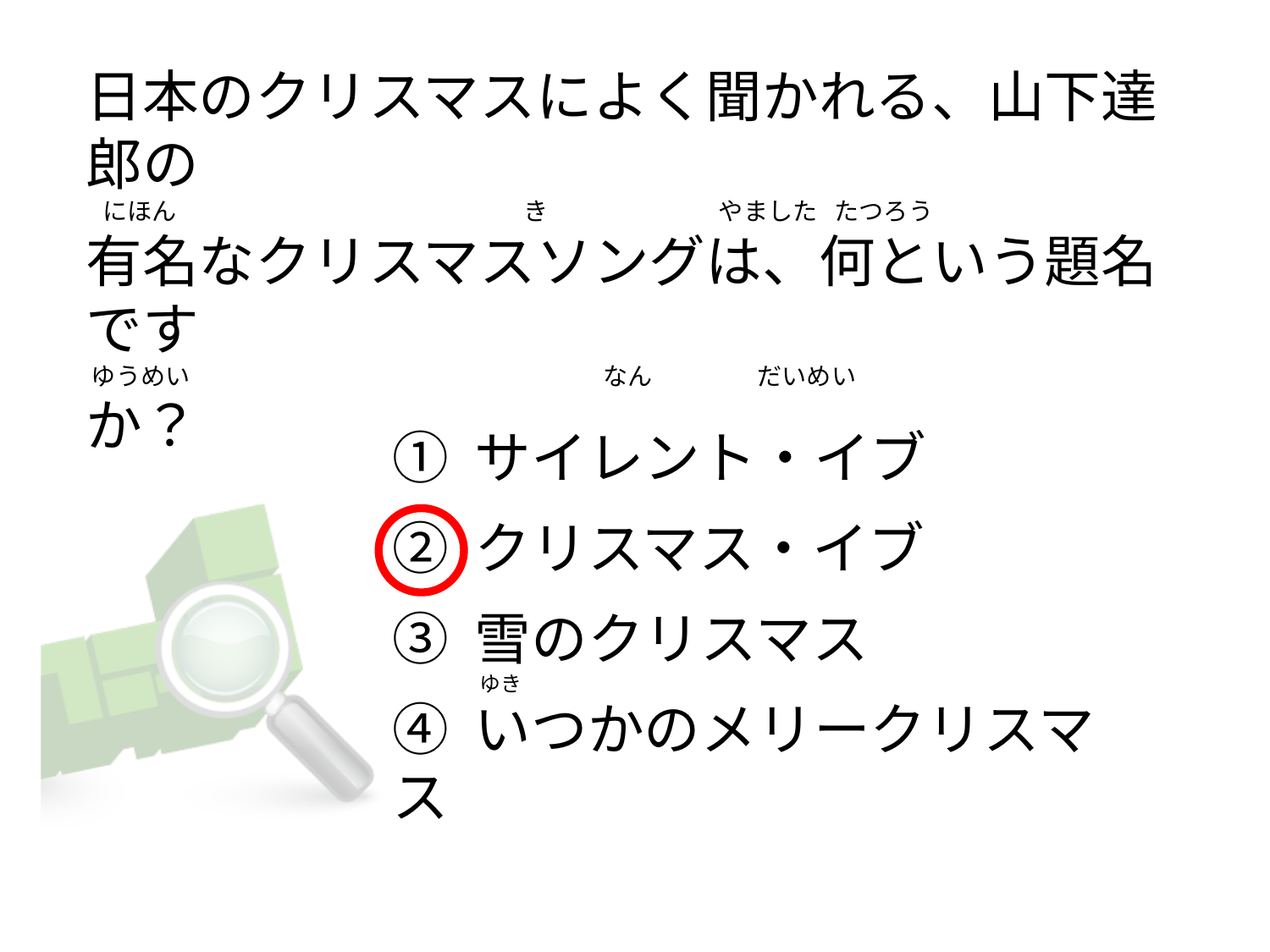

# 日本のクリスマスによく聞かれる、山下達郎の    にほん                                                               き                               やました   たつろう 有名なクリスマスソングは、何という題名です  ゆうめい                                                                           なん                   だいめい         か？
① サイレント・イブ
② クリスマス・イブ
③ 雪のクリスマス
④ いつかのメリークリスマス

     ゆき